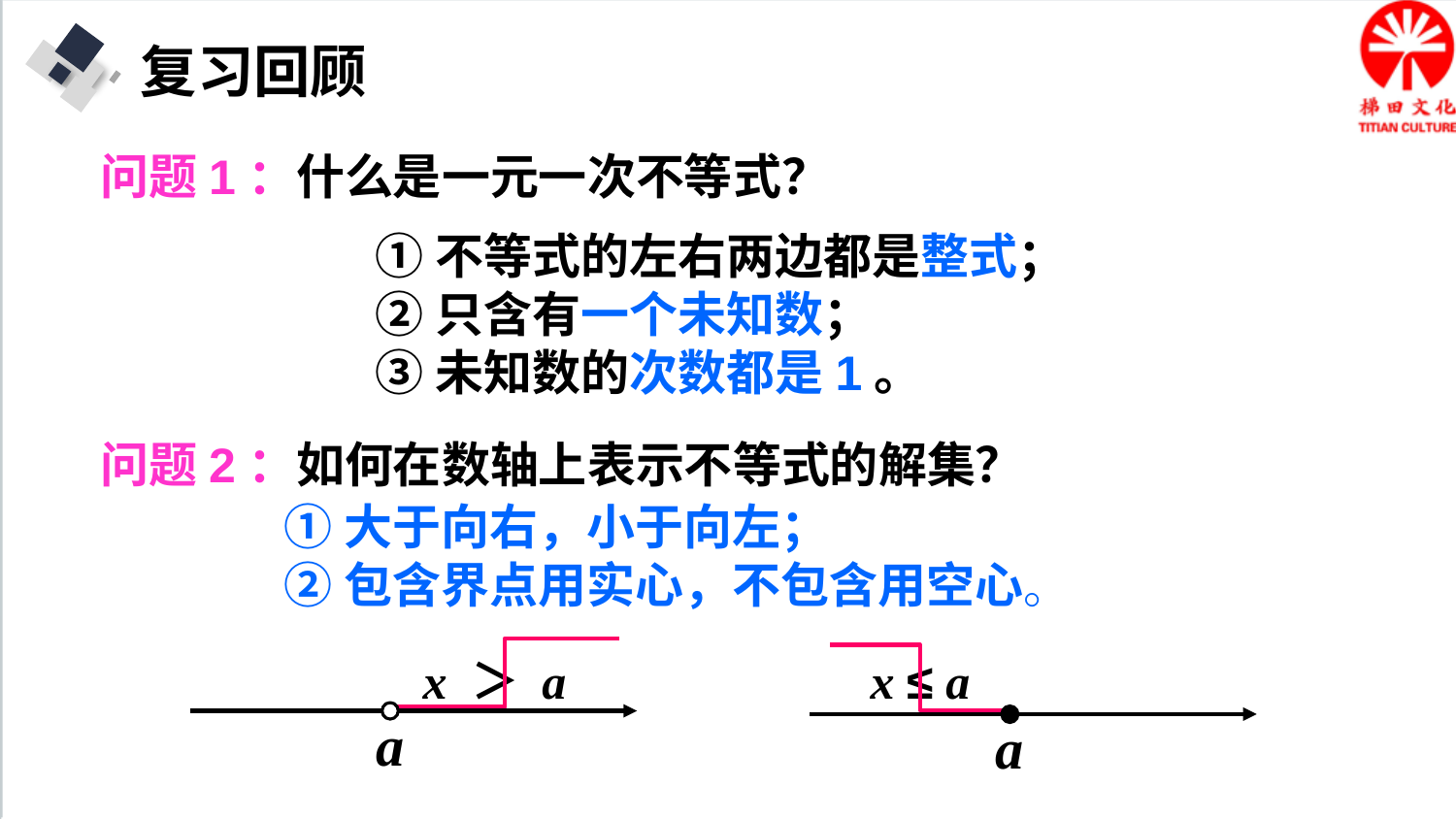

复习回顾
问题1：什么是一元一次不等式？
①不等式的左右两边都是整式；
②只含有一个未知数；
③未知数的次数都是1。
问题2：如何在数轴上表示不等式的解集？
①大于向右，小于向左；
②包含界点用实心，不包含用空心。
a

x ＞ a
x ≤ a
a